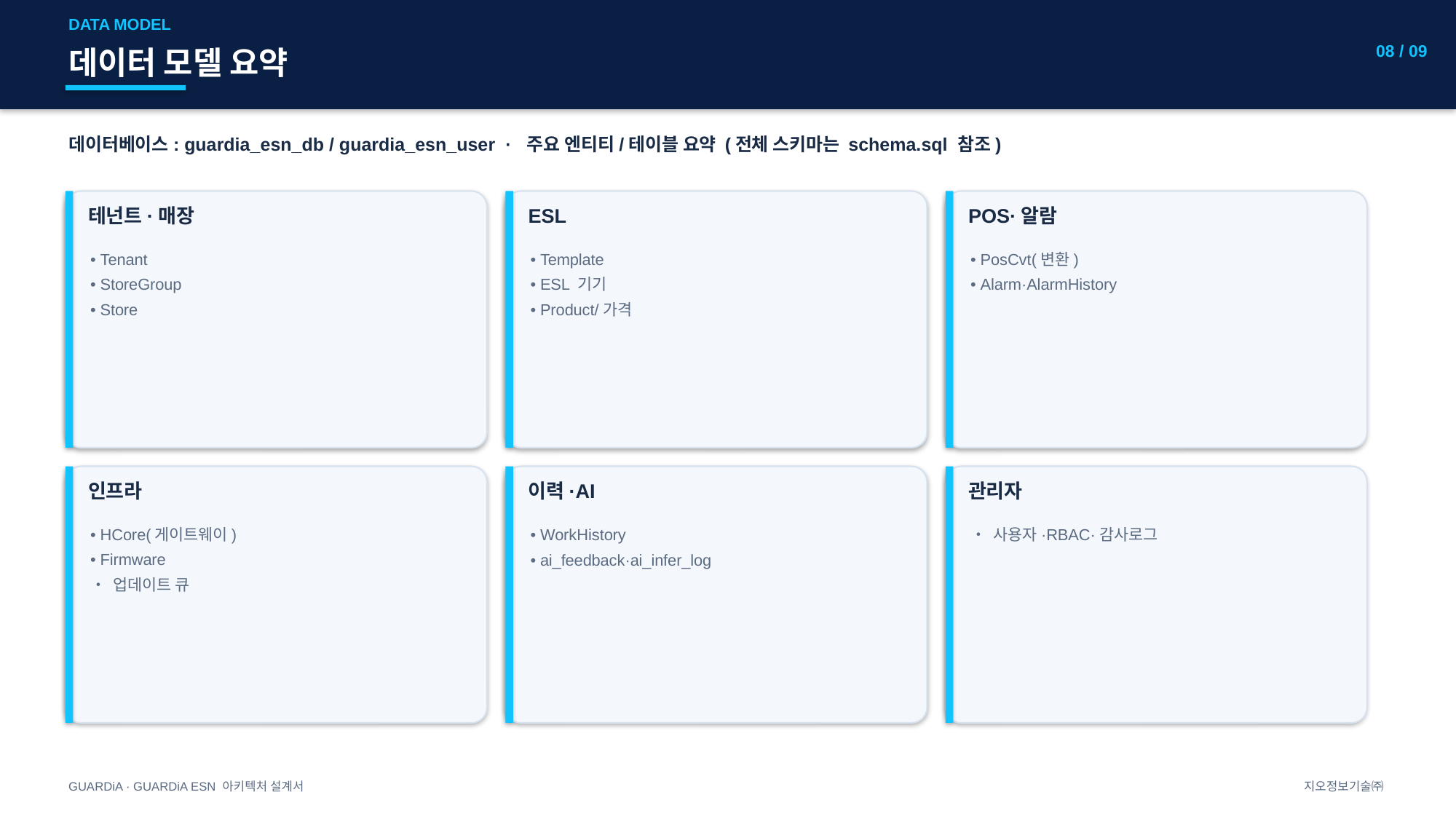

DATA MODEL
08 / 09
데이터 모델 요약

데이터베이스: guardia_esn_db / guardia_esn_user  ·  주요 엔티티/테이블 요약 (전체 스키마는 schema.sql 참조)

테넌트·매장
ESL
POS·알람
• Tenant
• StoreGroup
• Store
• Template
• ESL 기기
• Product/가격
• PosCvt(변환)
• Alarm·AlarmHistory

인프라
이력·AI
관리자
• HCore(게이트웨이)
• Firmware
• 업데이트 큐
• WorkHistory
• ai_feedback·ai_infer_log
• 사용자·RBAC·감사로그
GUARDiA · GUARDiA ESN 아키텍처 설계서
지오정보기술㈜